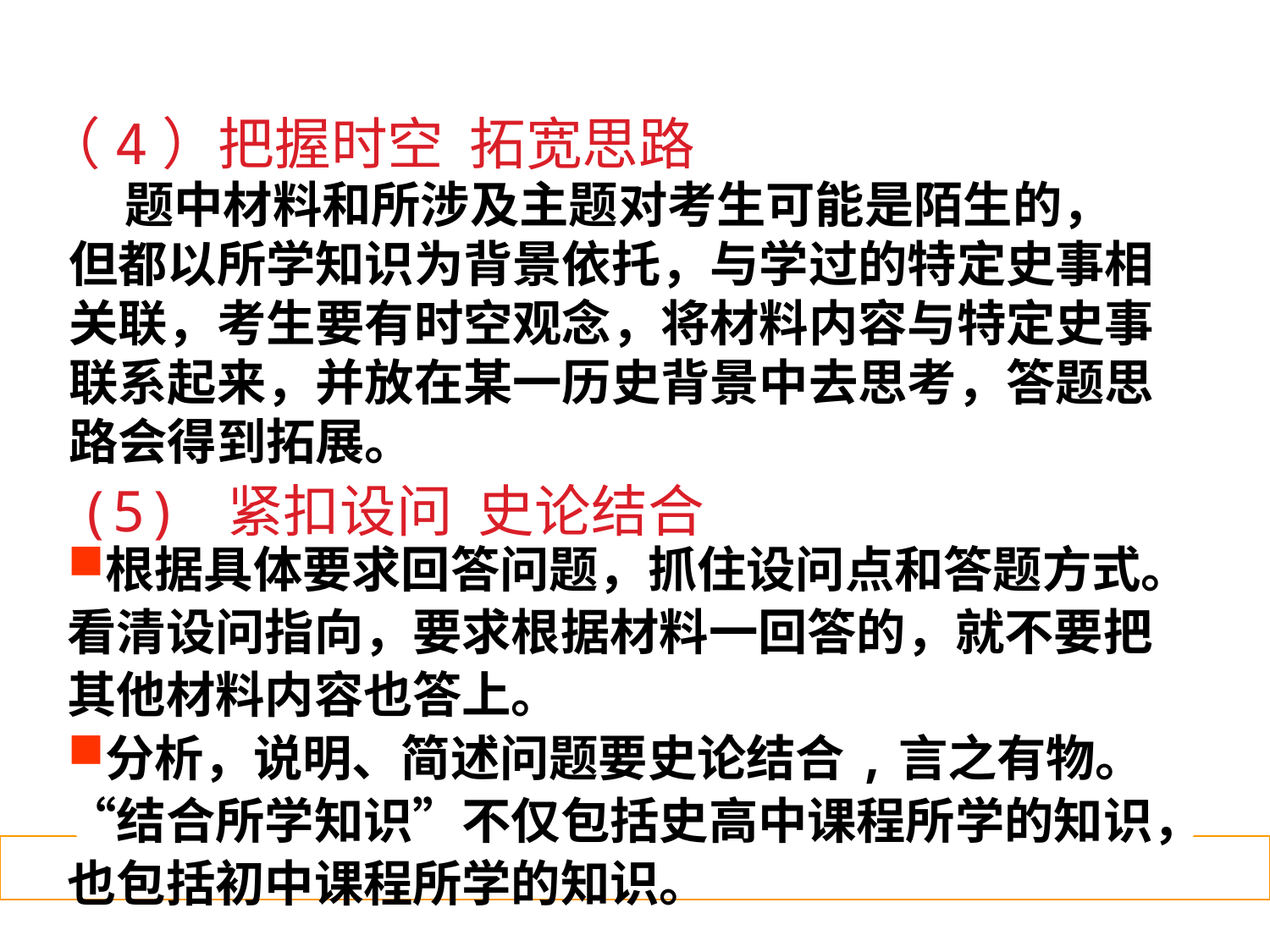

（4）把握时空  拓宽思路
#
    题中材料和所涉及主题对考生可能是陌生的，但都以所学知识为背景依托，与学过的特定史事相关联，考生要有时空观念，将材料内容与特定史事联系起来，并放在某一历史背景中去思考，答题思路会得到拓展。
 (5) 紧扣设问  史论结合

根据具体要求回答问题，抓住设问点和答题方式。看清设问指向，要求根据材料一回答的，就不要把其他材料内容也答上。
分析，说明、简述问题要史论结合,言之有物。“结合所学知识”不仅包括史高中课程所学的知识，也包括初中课程所学的知识。